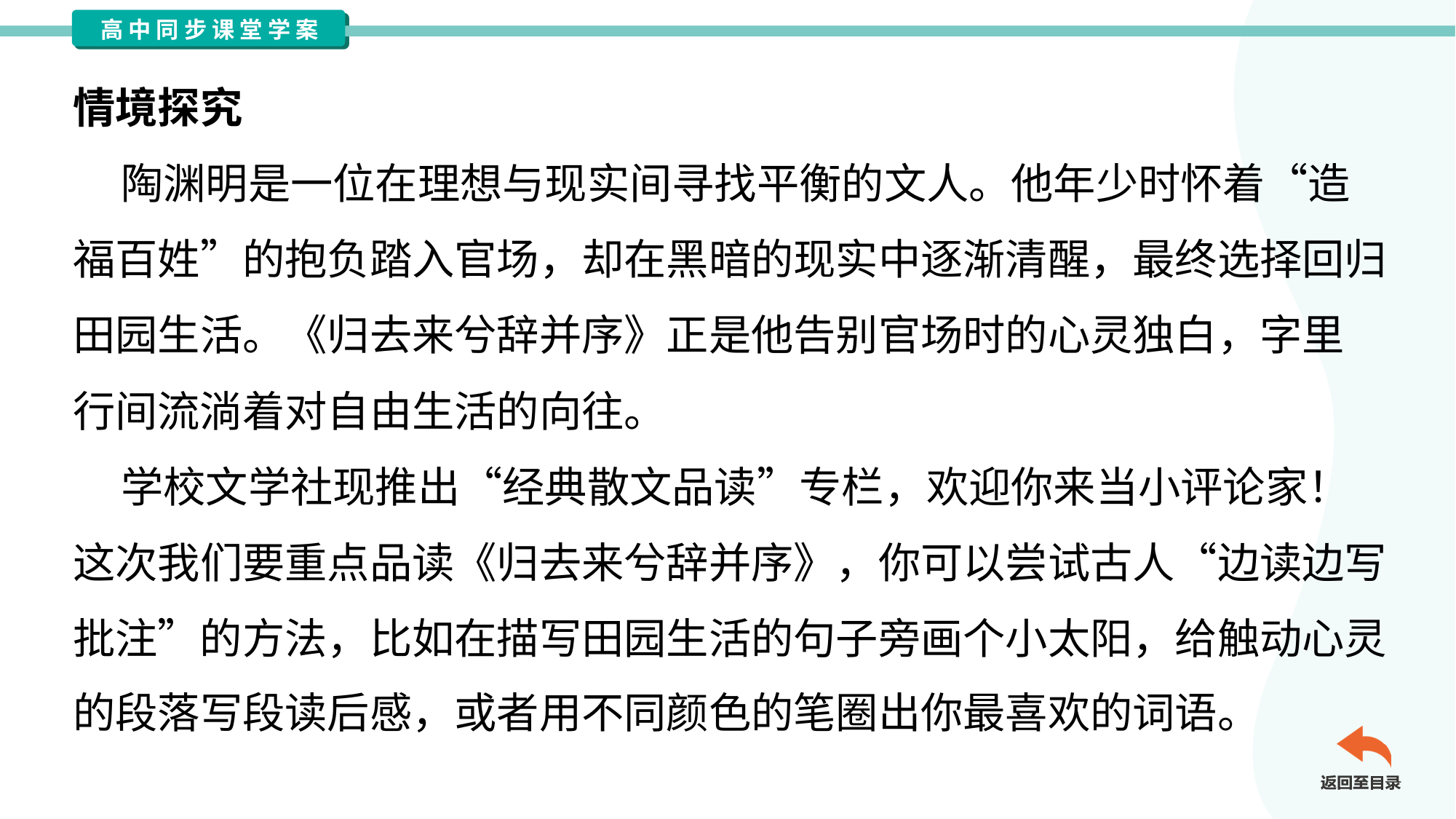

情境探究
    陶渊明是一位在理想与现实间寻找平衡的文人。他年少时怀着“造
福百姓”的抱负踏入官场，却在黑暗的现实中逐渐清醒，最终选择回归
田园生活。《归去来兮辞并序》正是他告别官场时的心灵独白，字里
行间流淌着对自由生活的向往。
    学校文学社现推出“经典散文品读”专栏，欢迎你来当小评论家！
这次我们要重点品读《归去来兮辞并序》，你可以尝试古人“边读边写
批注”的方法，比如在描写田园生活的句子旁画个小太阳，给触动心灵
的段落写段读后感，或者用不同颜色的笔圈出你最喜欢的词语。